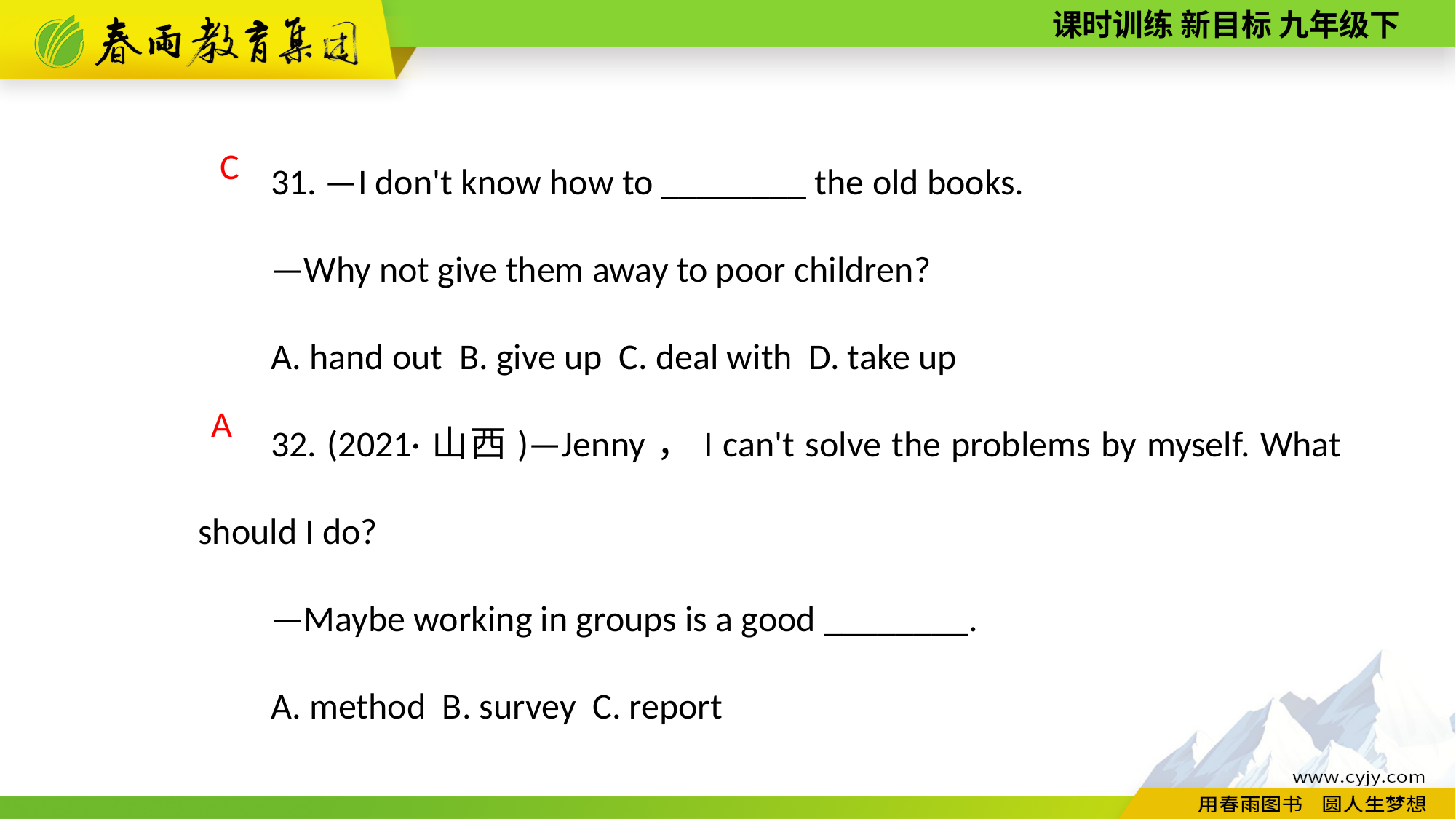

31. —I don't know how to ________ the old books.
—Why not give them away to poor children?
A. hand out  B. give up  C. deal with  D. take up
32. (2021·山西)—Jenny，I can't solve the problems by myself. What should I do?
—Maybe working in groups is a good ________.
A. method  B. survey  C. report
 C
A